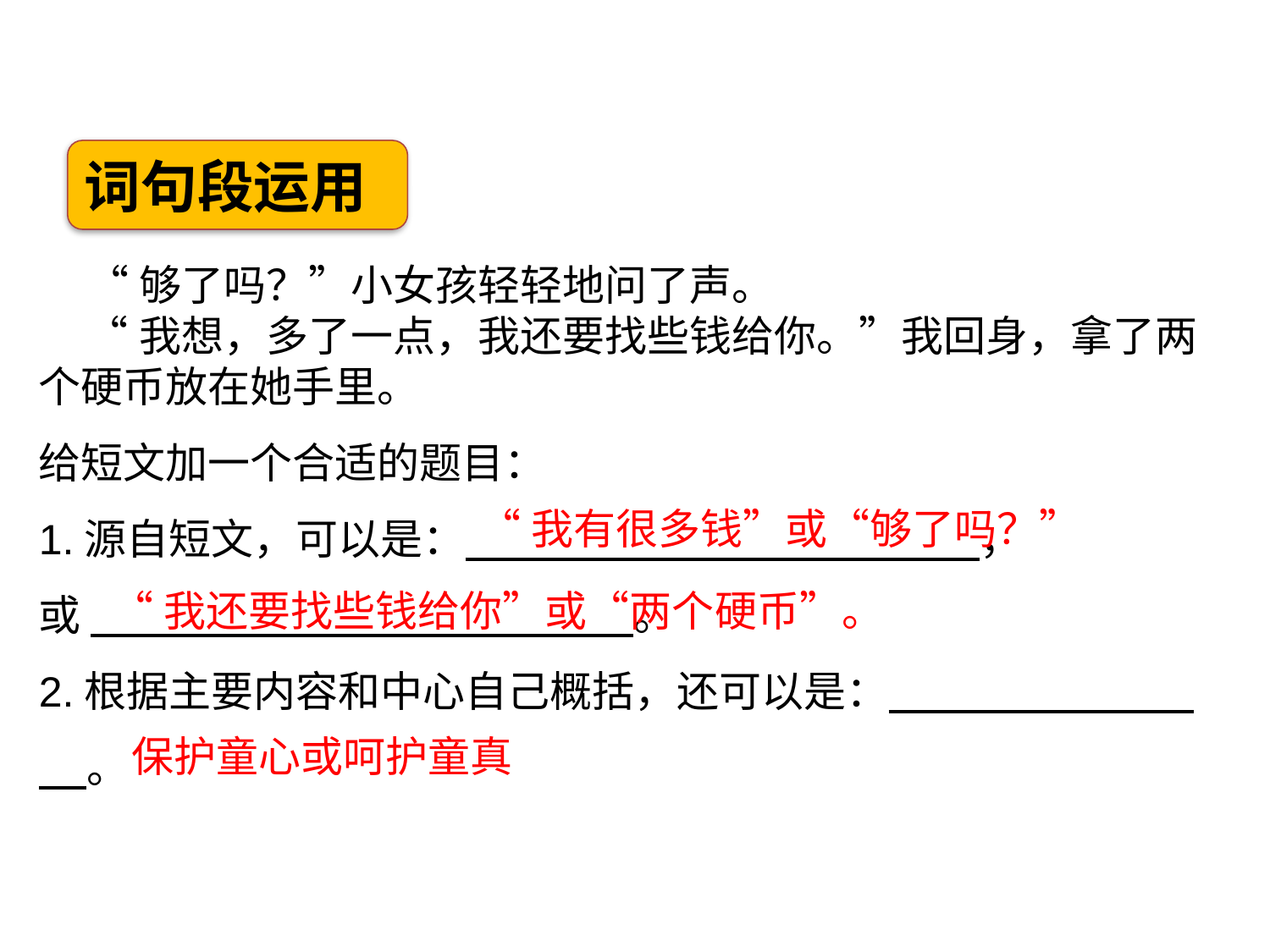

词句段运用
     “够了吗？”小女孩轻轻地问了声。
     “我想，多了一点，我还要找些钱给你。”我回身，拿了两个硬币放在她手里。
给短文加一个合适的题目：
1.源自短文，可以是：                                                      ，
或                                                          。
2.根据主要内容和中心自己概括，还可以是：                                      。
“我有很多钱”或“够了吗？”
“我还要找些钱给你”或“两个硬币”。
保护童心或呵护童真